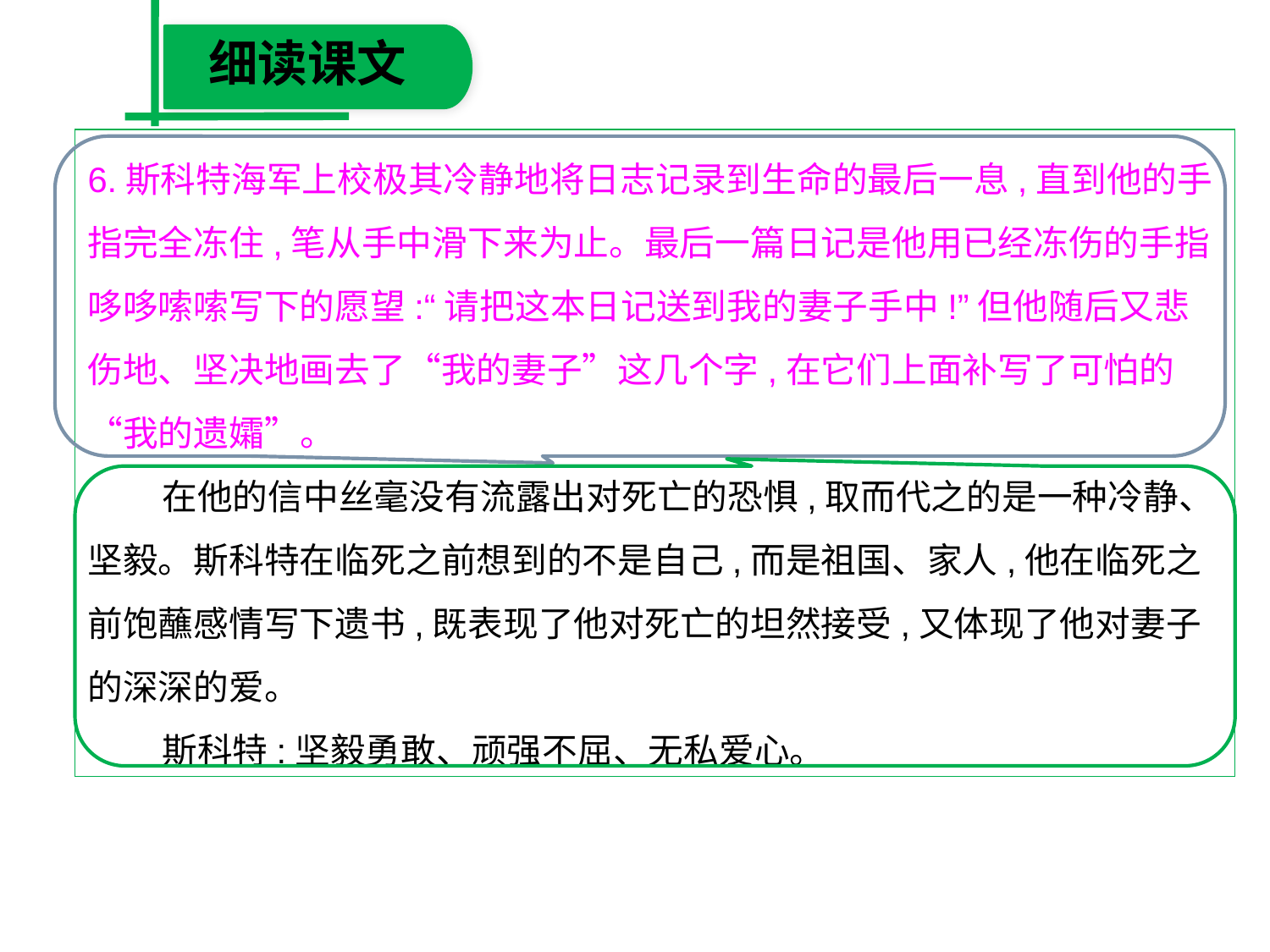

细读课文
6.斯科特海军上校极其冷静地将日志记录到生命的最后一息,直到他的手指完全冻住,笔从手中滑下来为止。最后一篇日记是他用已经冻伤的手指哆哆嗦嗦写下的愿望:“请把这本日记送到我的妻子手中!”但他随后又悲伤地、坚决地画去了“我的妻子”这几个字,在它们上面补写了可怕的“我的遗孀”。
　     在他的信中丝毫没有流露出对死亡的恐惧,取而代之的是一种冷静、坚毅。斯科特在临死之前想到的不是自己,而是祖国、家人,他在临死之前饱蘸感情写下遗书,既表现了他对死亡的坦然接受,又体现了他对妻子的深深的爱。
　     斯科特:坚毅勇敢、顽强不屈、无私爱心。